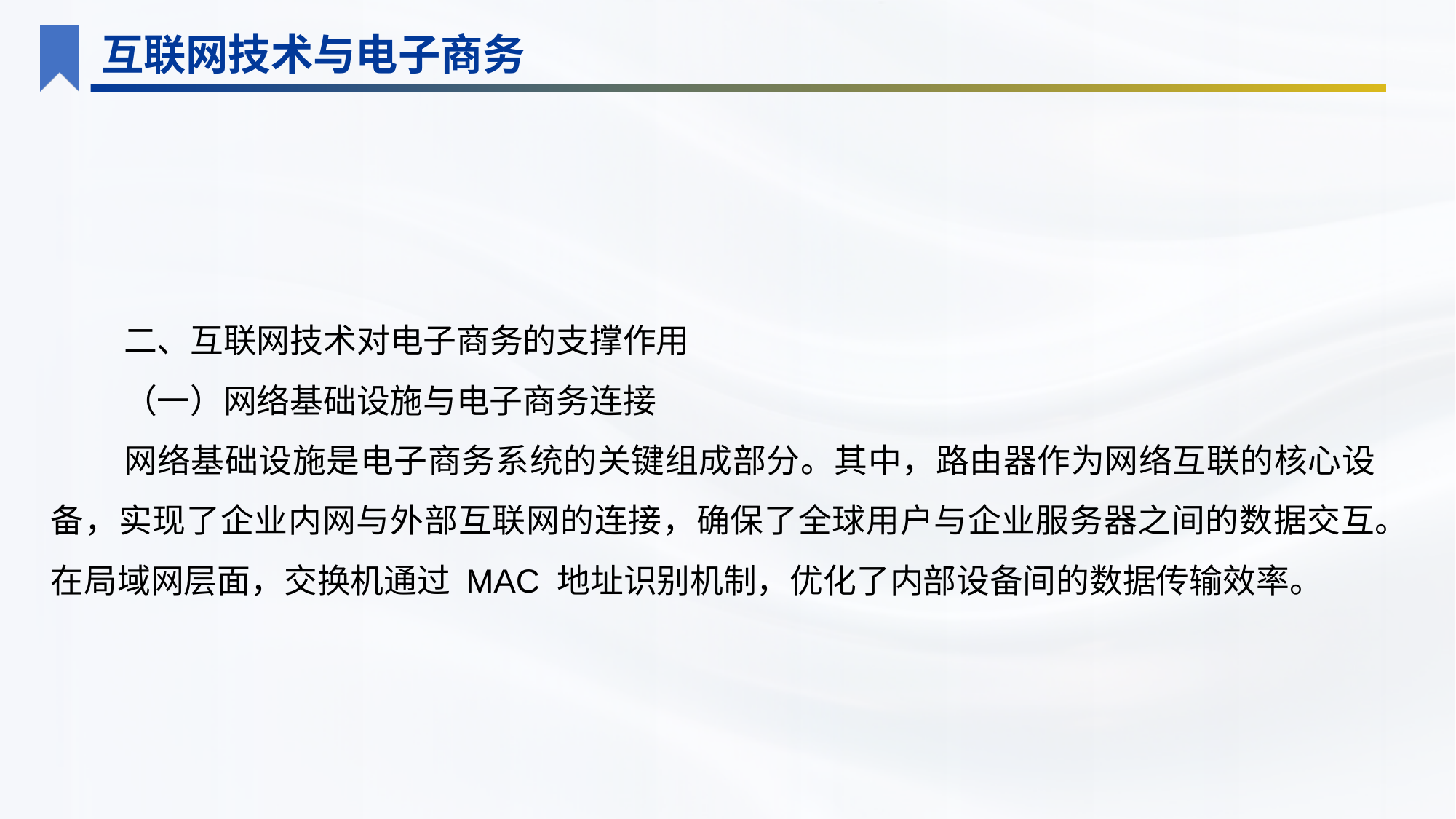

互联网技术与电子商务
二、互联网技术对电子商务的支撑作用
（一）网络基础设施与电子商务连接
网络基础设施是电子商务系统的关键组成部分。其中，路由器作为网络互联的核心设备，实现了企业内网与外部互联网的连接，确保了全球用户与企业服务器之间的数据交互。在局域网层面，交换机通过 MAC 地址识别机制，优化了内部设备间的数据传输效率。